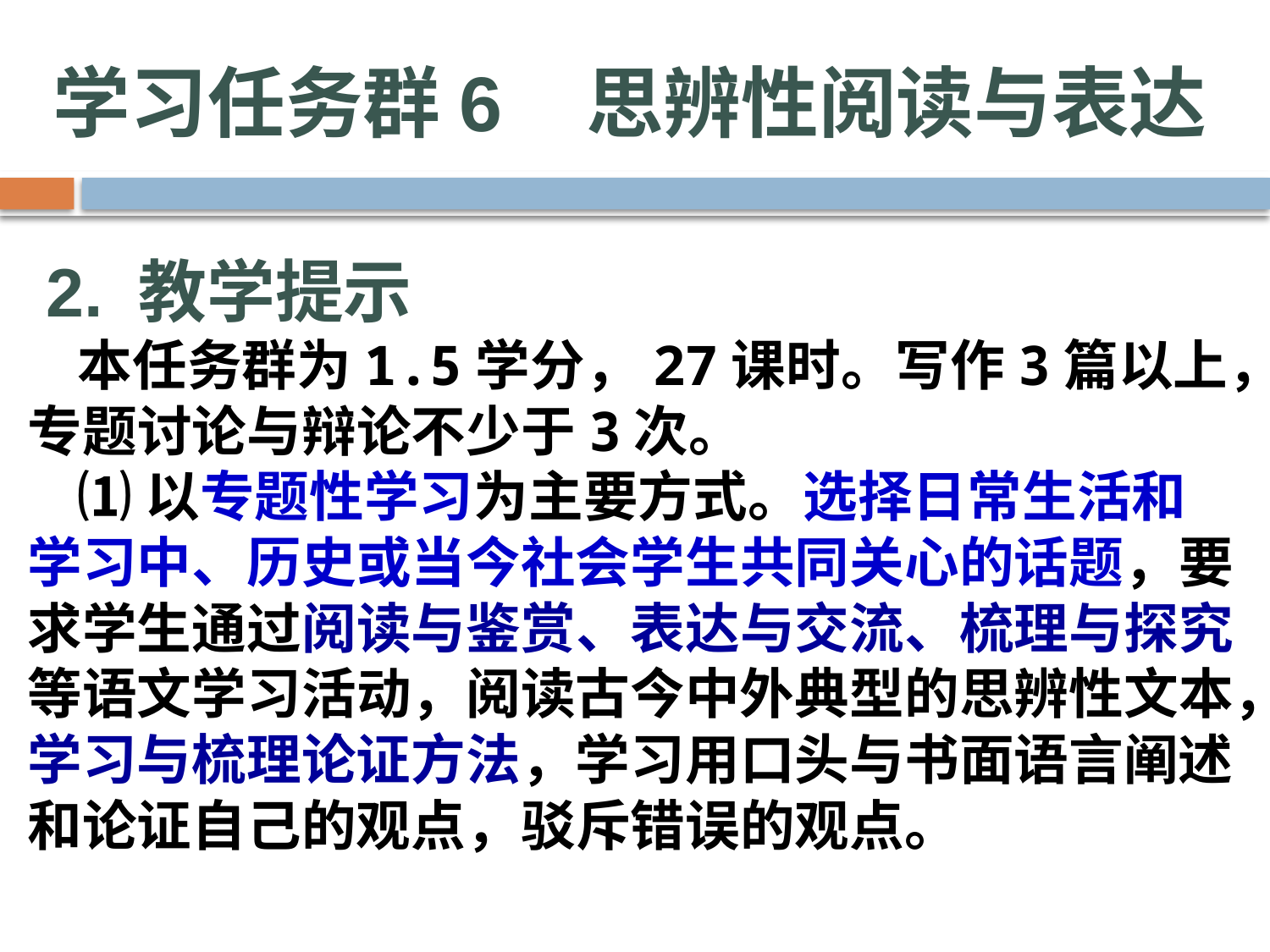

# 学习任务群6   思辨性阅读与表达
 2. 教学提示
   本任务群为1.5学分，27课时。写作3篇以上，专题讨论与辩论不少于3次。
    ⑴以专题性学习为主要方式。选择日常生活和学习中、历史或当今社会学生共同关心的话题，要求学生通过阅读与鉴赏、表达与交流、梳理与探究等语文学习活动，阅读古今中外典型的思辨性文本，学习与梳理论证方法，学习用口头与书面语言阐述和论证自己的观点，驳斥错误的观点。